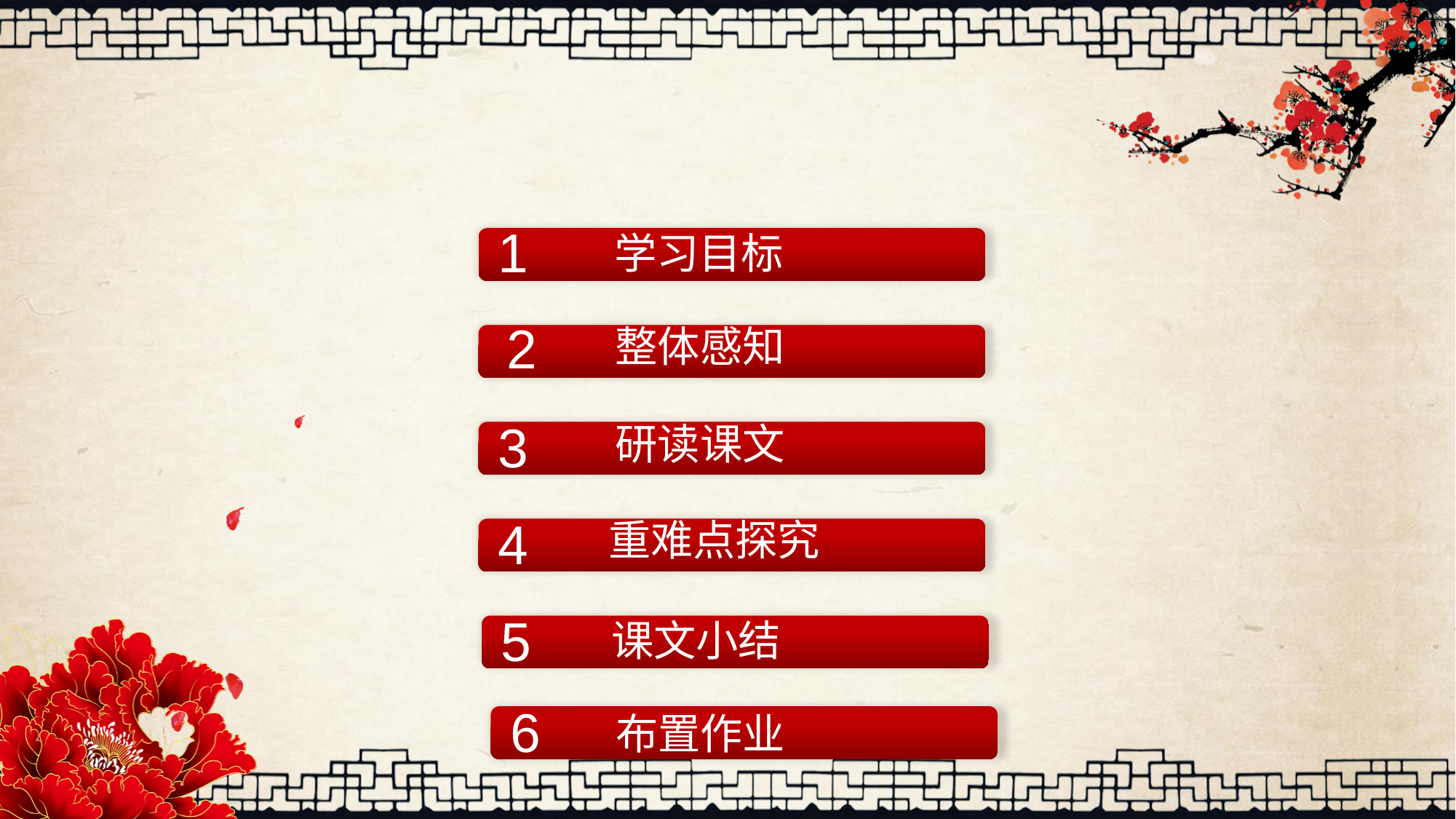

1

学习目标
2
整体感知

3

研读课文
4

重难点探究
5

课文小结
6

布置作业